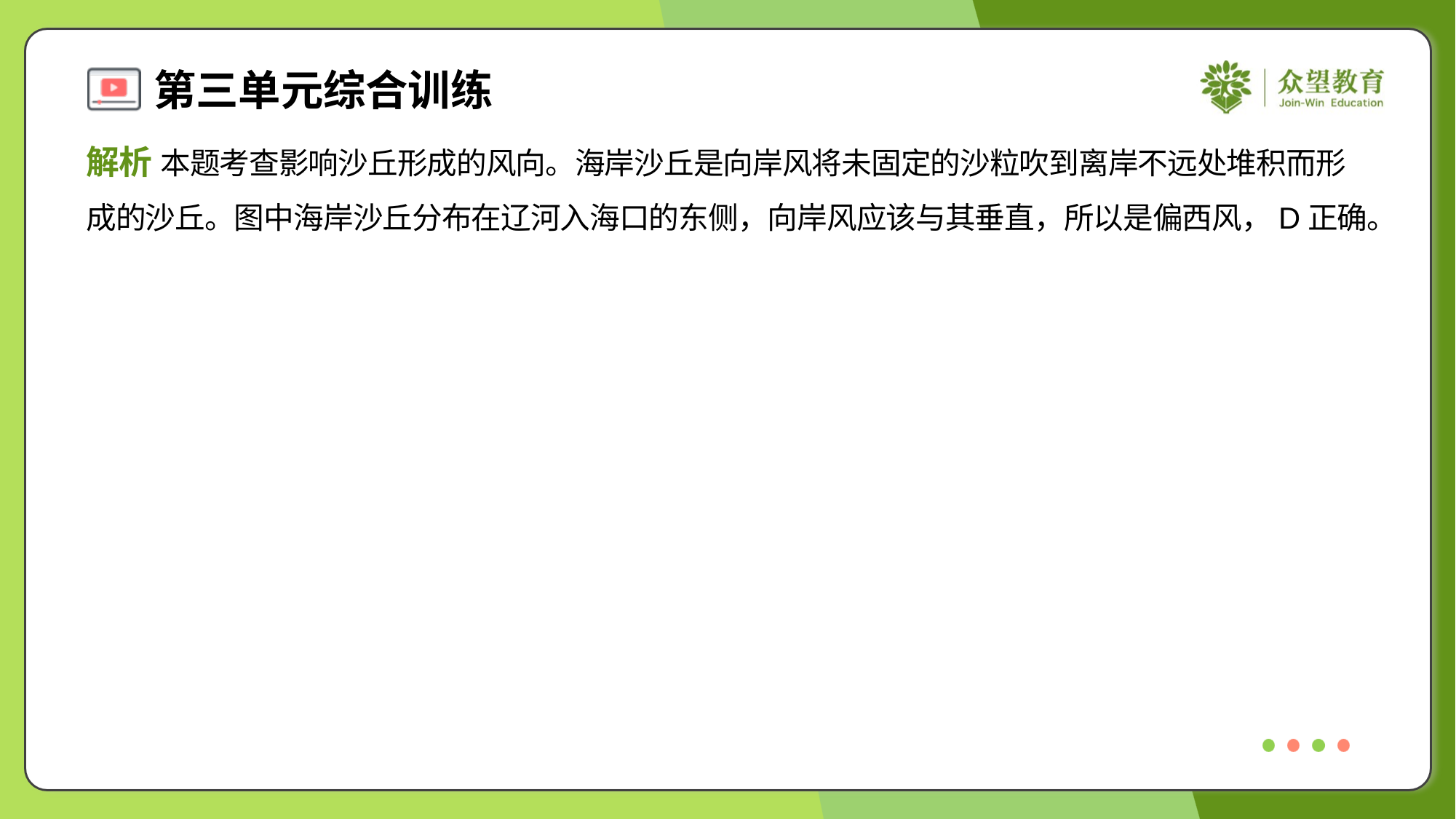

解析 本题考查影响沙丘形成的风向。海岸沙丘是向岸风将未固定的沙粒吹到离岸不远处堆积而形
成的沙丘。图中海岸沙丘分布在辽河入海口的东侧，向岸风应该与其垂直，所以是偏西风，D正确。